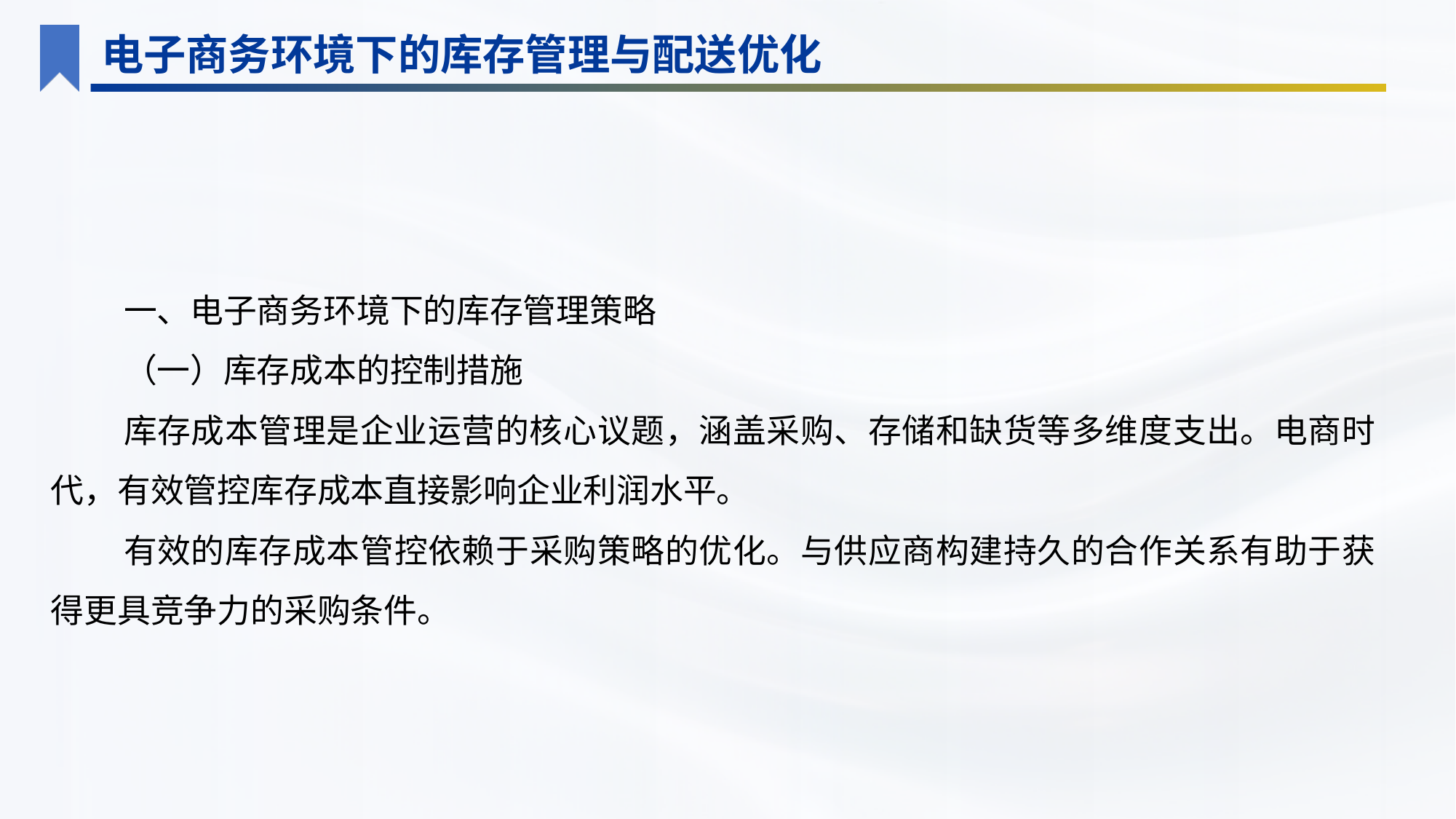

电子商务环境下的库存管理与配送优化
一、电子商务环境下的库存管理策略
（一）库存成本的控制措施
库存成本管理是企业运营的核心议题，涵盖采购、存储和缺货等多维度支出。电商时代，有效管控库存成本直接影响企业利润水平。
有效的库存成本管控依赖于采购策略的优化。与供应商构建持久的合作关系有助于获得更具竞争力的采购条件。